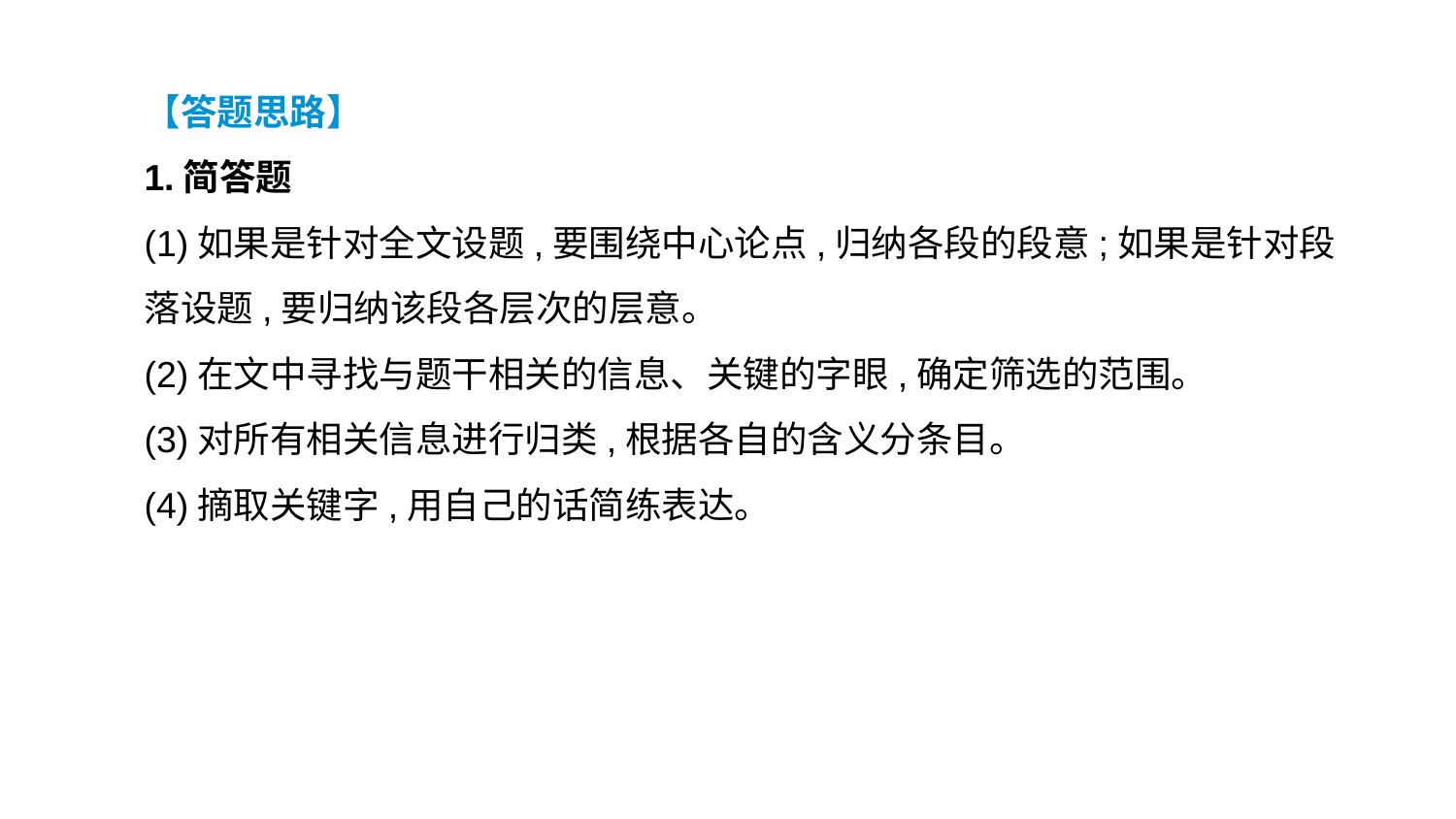

【答题思路】
1.简答题
(1)如果是针对全文设题,要围绕中心论点,归纳各段的段意;如果是针对段落设题,要归纳该段各层次的层意。
(2)在文中寻找与题干相关的信息、关键的字眼,确定筛选的范围。
(3)对所有相关信息进行归类,根据各自的含义分条目。
(4)摘取关键字,用自己的话简练表达。